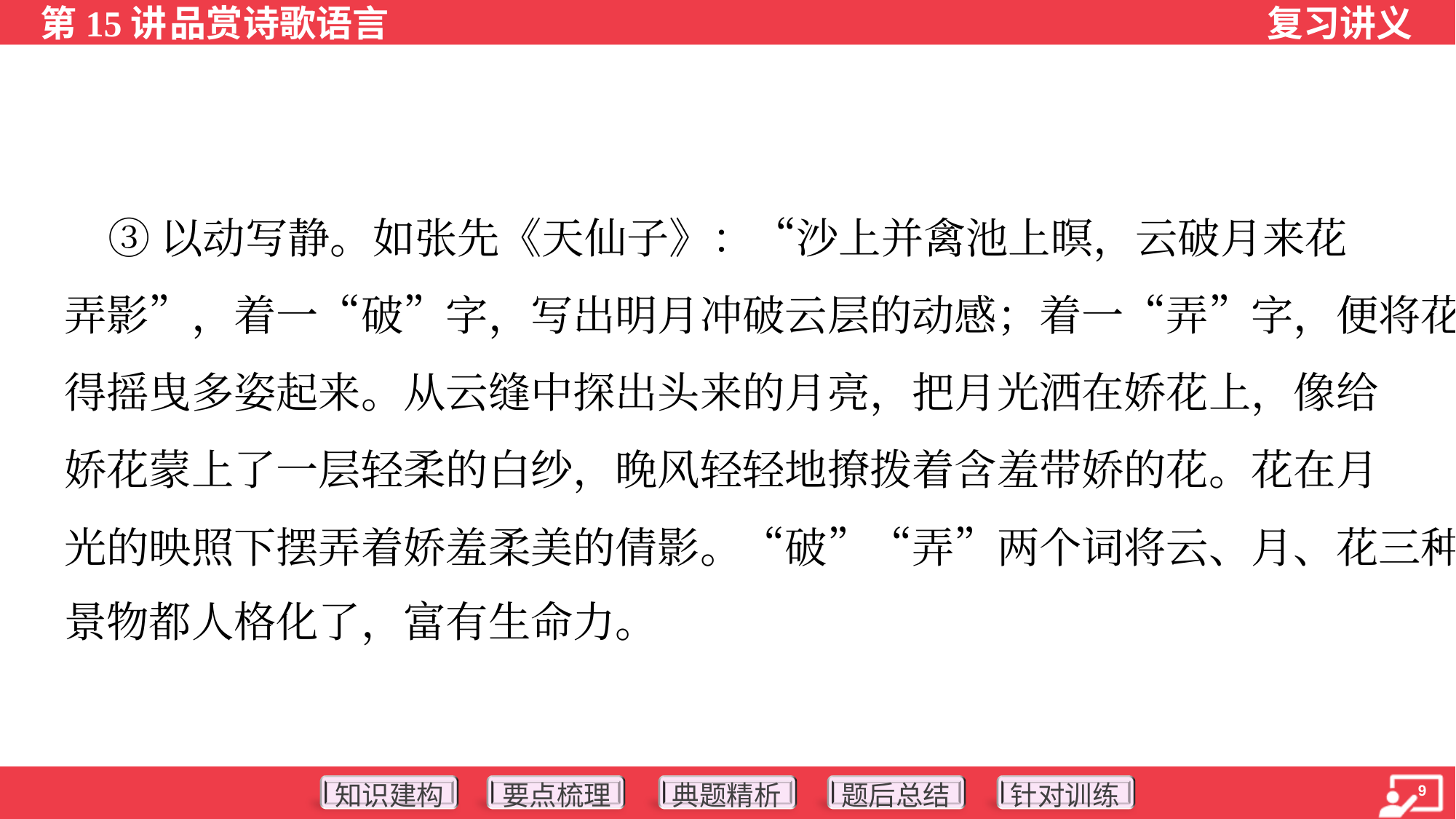

③以动写静。如张先《天仙子》：“沙上并禽池上暝，云破月来花
弄影”，着一“破”字，写出明月冲破云层的动感；着一“弄”字，便将花写
得摇曳多姿起来。从云缝中探出头来的月亮，把月光洒在娇花上，像给
娇花蒙上了一层轻柔的白纱，晚风轻轻地撩拨着含羞带娇的花。花在月
光的映照下摆弄着娇羞柔美的倩影。“破”“弄”两个词将云、月、花三种
景物都人格化了，富有生命力。